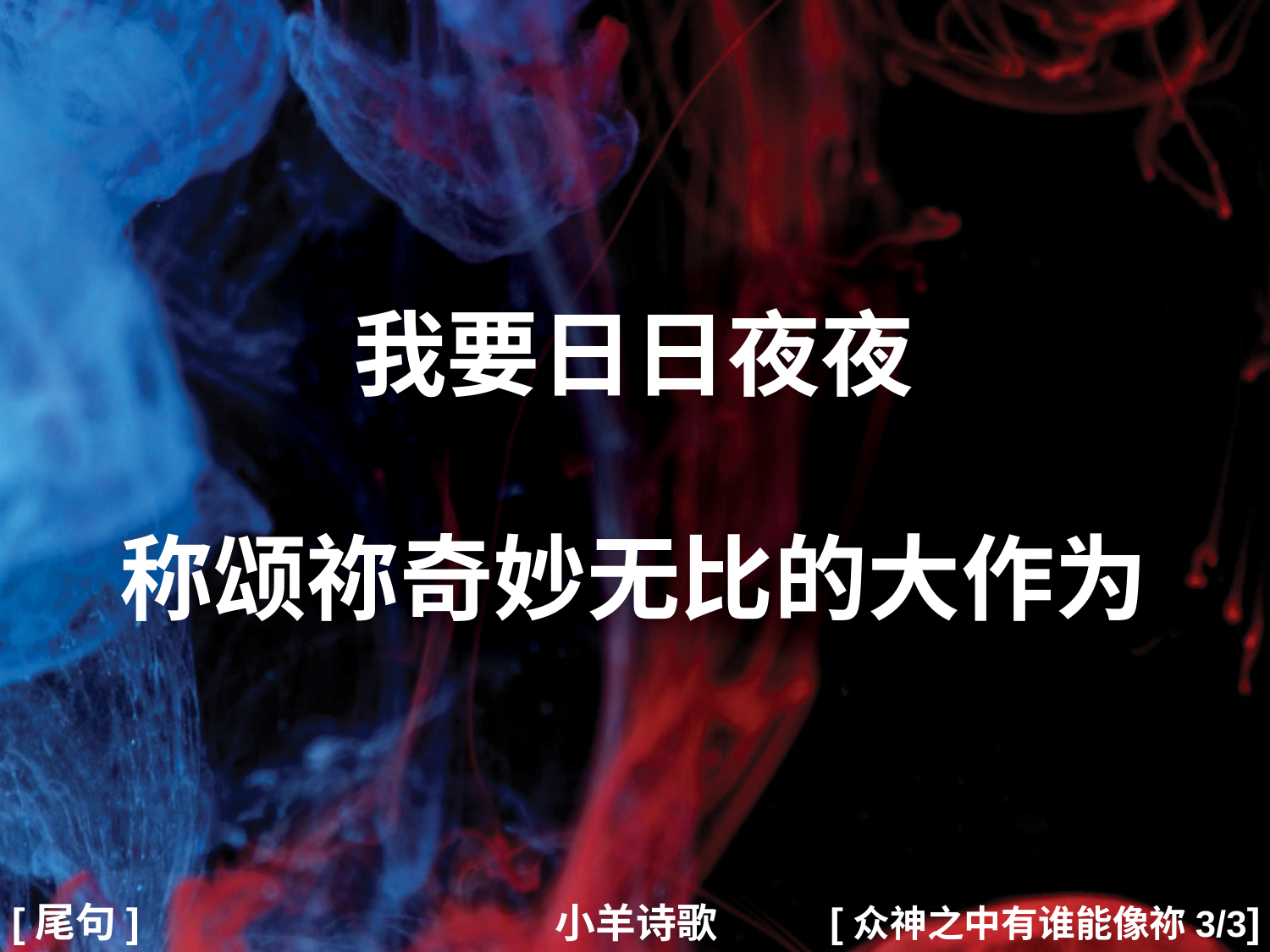

我要日日夜夜

称颂祢奇妙无比的大作为

#

[尾句]
[众神之中有谁能像祢3/3]
小羊诗歌